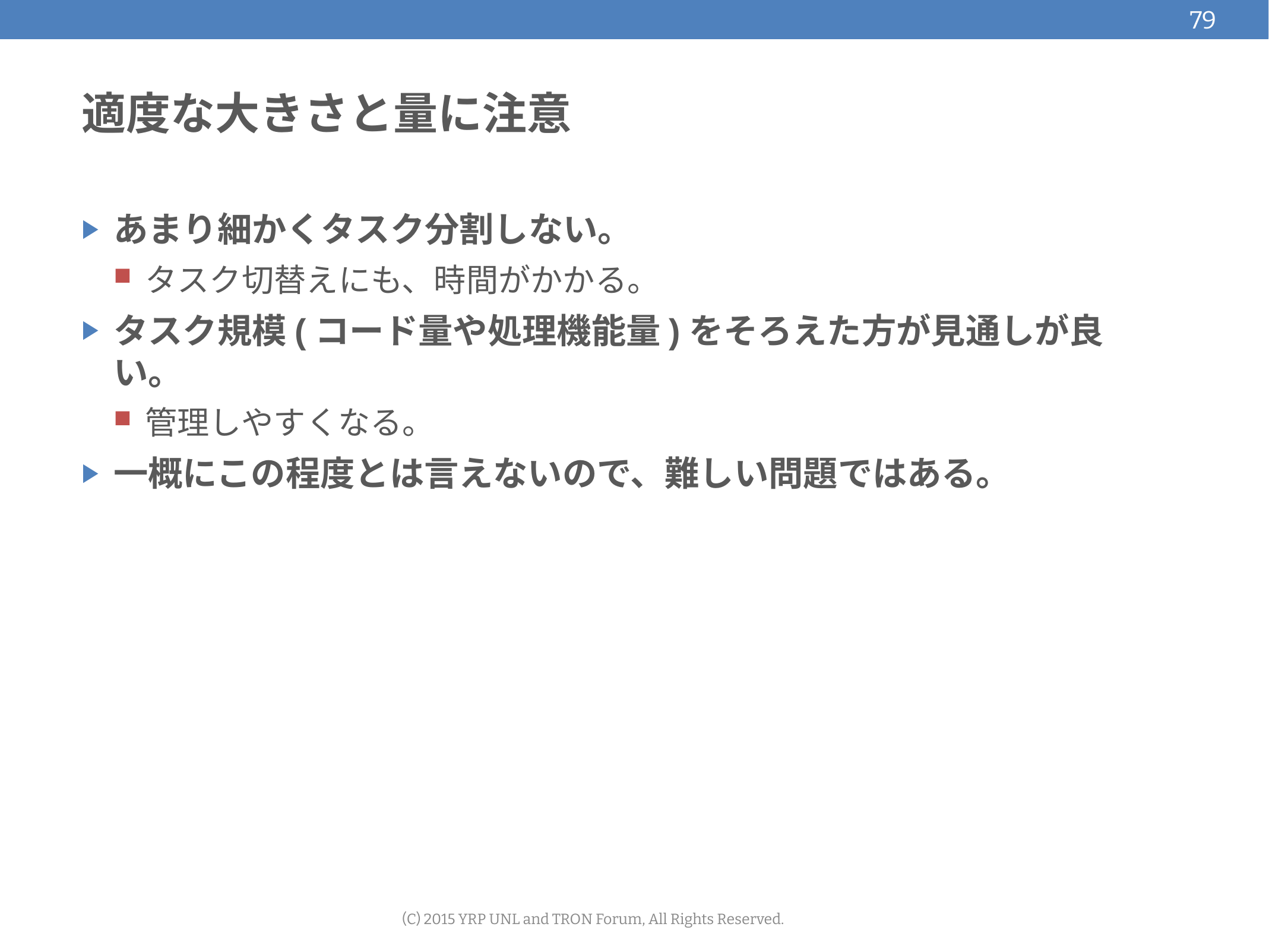

79
# 適度な大きさと量に注意
あまり細かくタスク分割しない。
タスク切替えにも、時間がかかる。
タスク規模(コード量や処理機能量)をそろえた方が見通しが良い。
管理しやすくなる。
一概にこの程度とは言えないので、難しい問題ではある。
(C) 2015 YRP UNL and TRON Forum, All Rights Reserved.